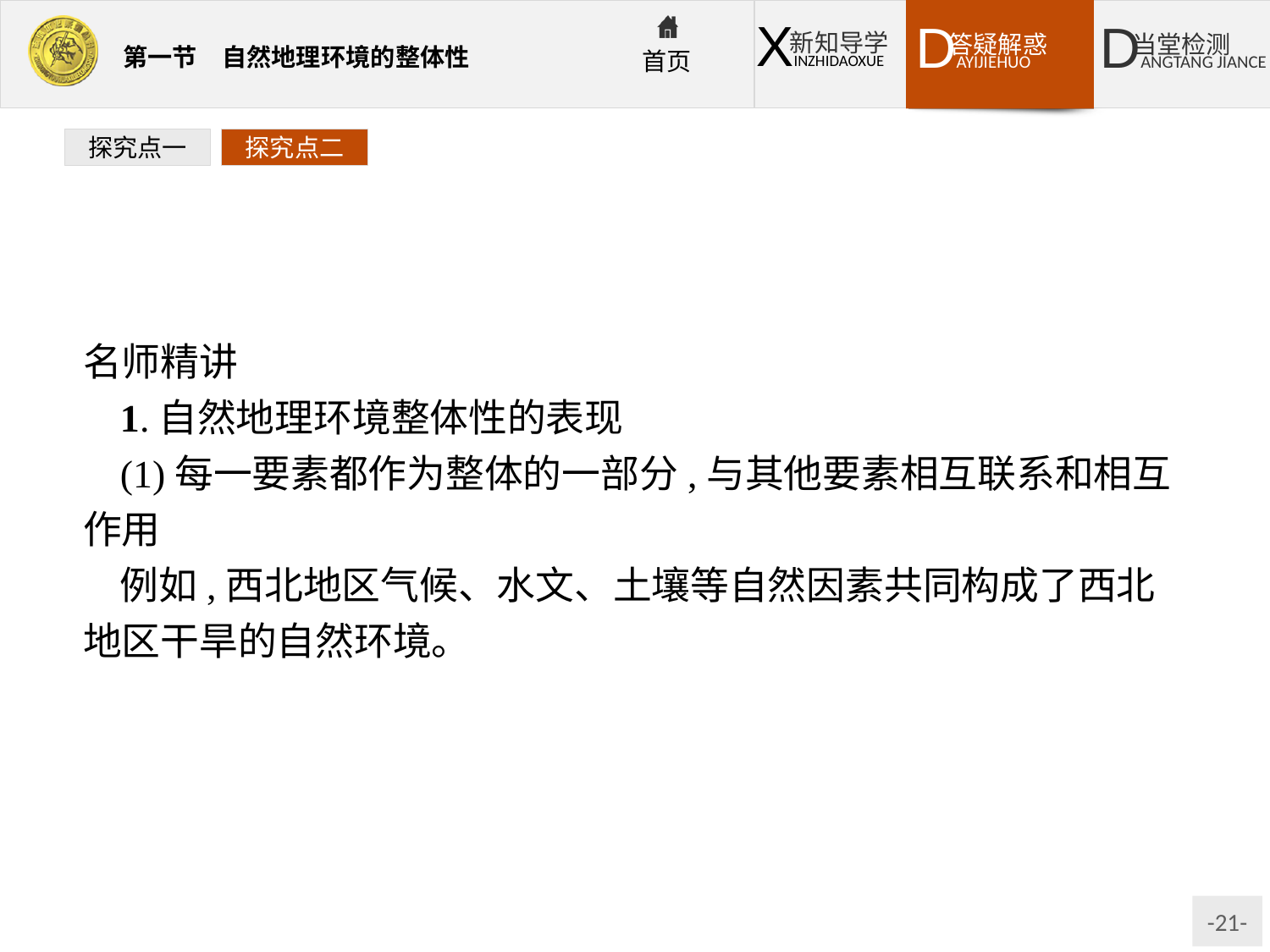

探究点一
探究点二
名师精讲
1.自然地理环境整体性的表现
(1)每一要素都作为整体的一部分,与其他要素相互联系和相互作用
例如,西北地区气候、水文、土壤等自然因素共同构成了西北地区干旱的自然环境。